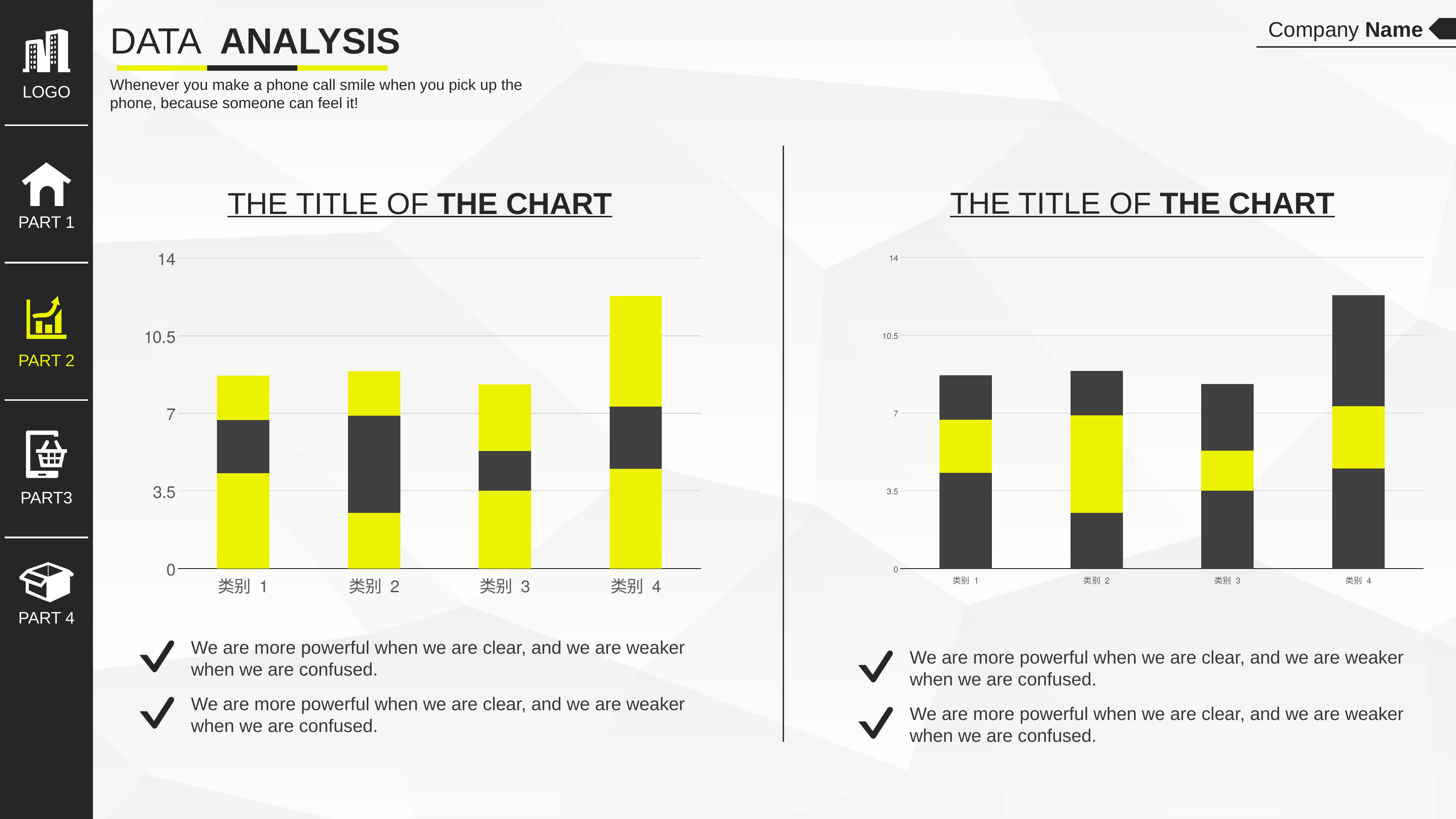

LOGO

PART 1

PART 2

PART3

PART 4
Company Name

DATA  ANALYSIS

Whenever you make a phone call smile when you pick up the phone, because someone can feel it!

THE TITLE OF THE CHART
THE TITLE OF THE CHART

### Chart

| Category | 系列 1 | 系列 2 | 系列 3 |
|---|---|---|---|
| 类别 1 | 4.3 | 2.4 | 2.0 |
| 类别 2 | 2.5 | 4.4 | 2.0 |
| 类别 3 | 3.5 | 1.8 | 3.0 |
| 类别 4 | 4.5 | 2.8 | 5.0 |

### Chart

| Category | 系列 1 | 系列 2 | 系列 3 |
|---|---|---|---|
| 类别 1 | 4.3 | 2.4 | 2.0 |
| 类别 2 | 2.5 | 4.4 | 2.0 |
| 类别 3 | 3.5 | 1.8 | 3.0 |
| 类别 4 | 4.5 | 2.8 | 5.0 |
We are more powerful when we are clear, and we are weaker when we are confused.
We are more powerful when we are clear, and we are weaker when we are confused.

We are more powerful when we are clear, and we are weaker when we are confused.
We are more powerful when we are clear, and we are weaker when we are confused.